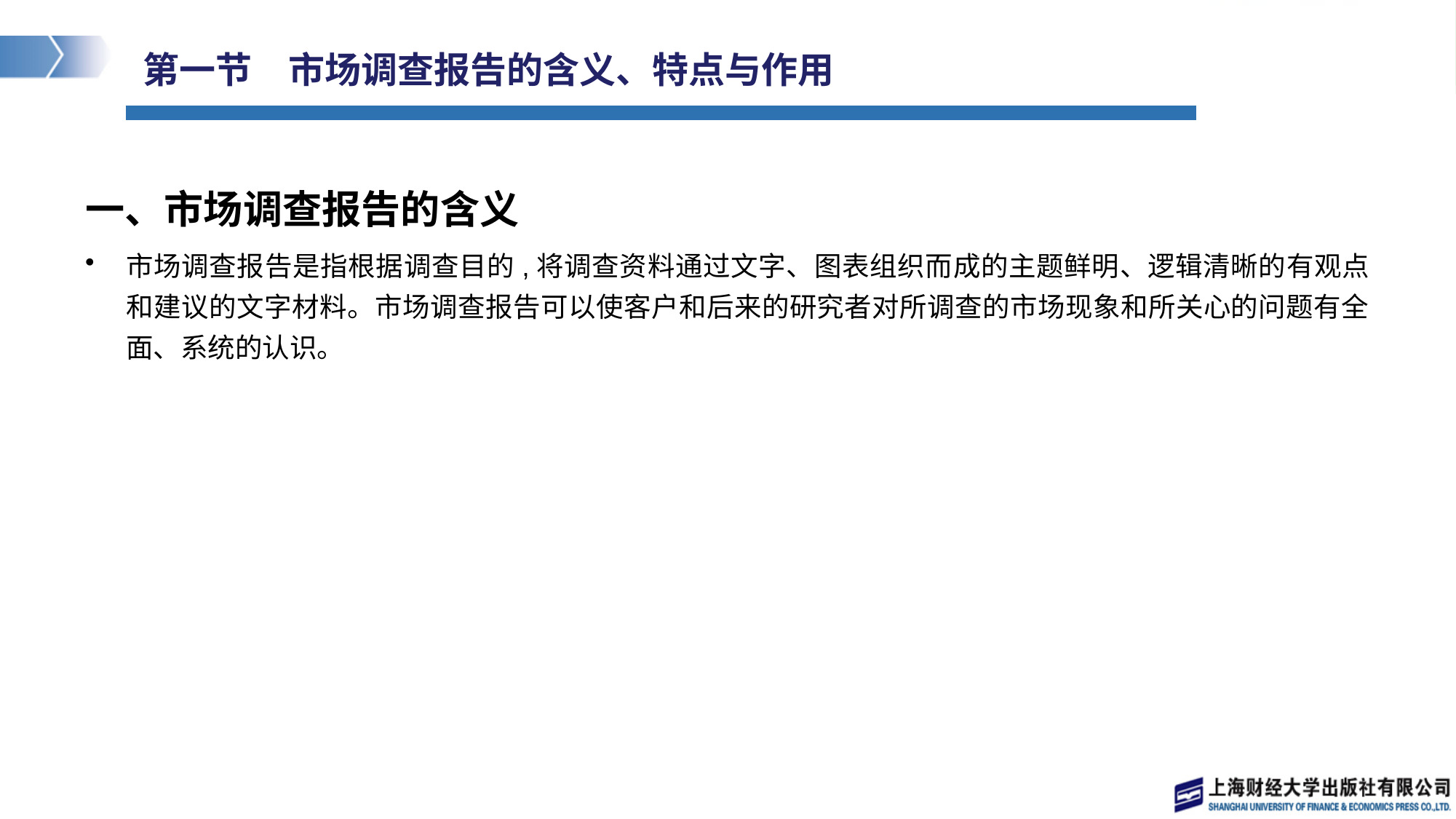

# 第一节　市场调查报告的含义、特点与作用
一、市场调查报告的含义
市场调查报告是指根据调查目的,将调查资料通过文字、图表组织而成的主题鲜明、逻辑清晰的有观点和建议的文字材料。市场调查报告可以使客户和后来的研究者对所调查的市场现象和所关心的问题有全面、系统的认识。